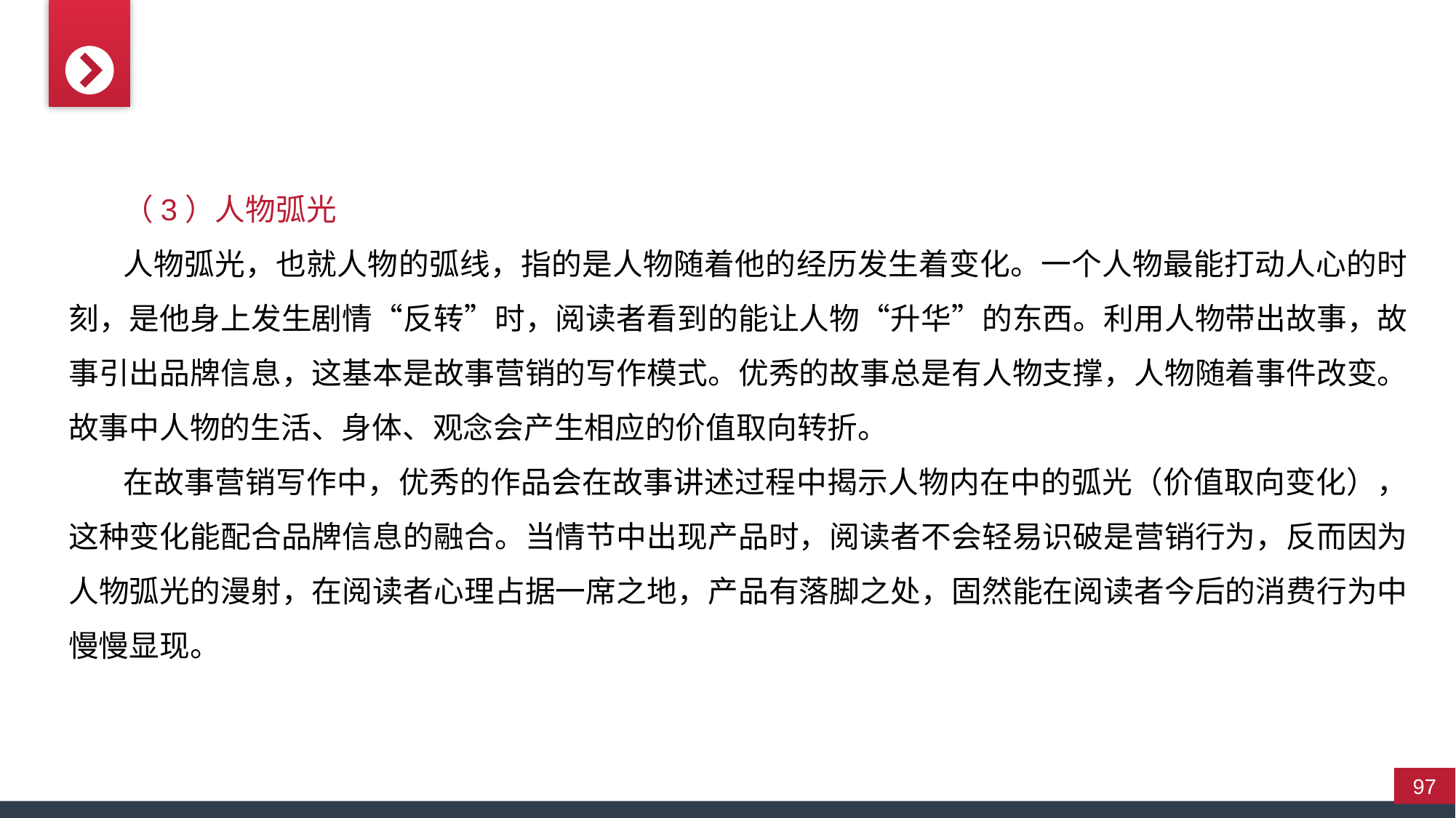

（3）人物弧光
人物弧光，也就人物的弧线，指的是人物随着他的经历发生着变化。一个人物最能打动人心的时刻，是他身上发生剧情“反转”时，阅读者看到的能让人物“升华”的东西。利用人物带出故事，故事引出品牌信息，这基本是故事营销的写作模式。优秀的故事总是有人物支撑，人物随着事件改变。故事中人物的生活、身体、观念会产生相应的价值取向转折。
在故事营销写作中，优秀的作品会在故事讲述过程中揭示人物内在中的弧光（价值取向变化），这种变化能配合品牌信息的融合。当情节中出现产品时，阅读者不会轻易识破是营销行为，反而因为人物弧光的漫射，在阅读者心理占据一席之地，产品有落脚之处，固然能在阅读者今后的消费行为中慢慢显现。